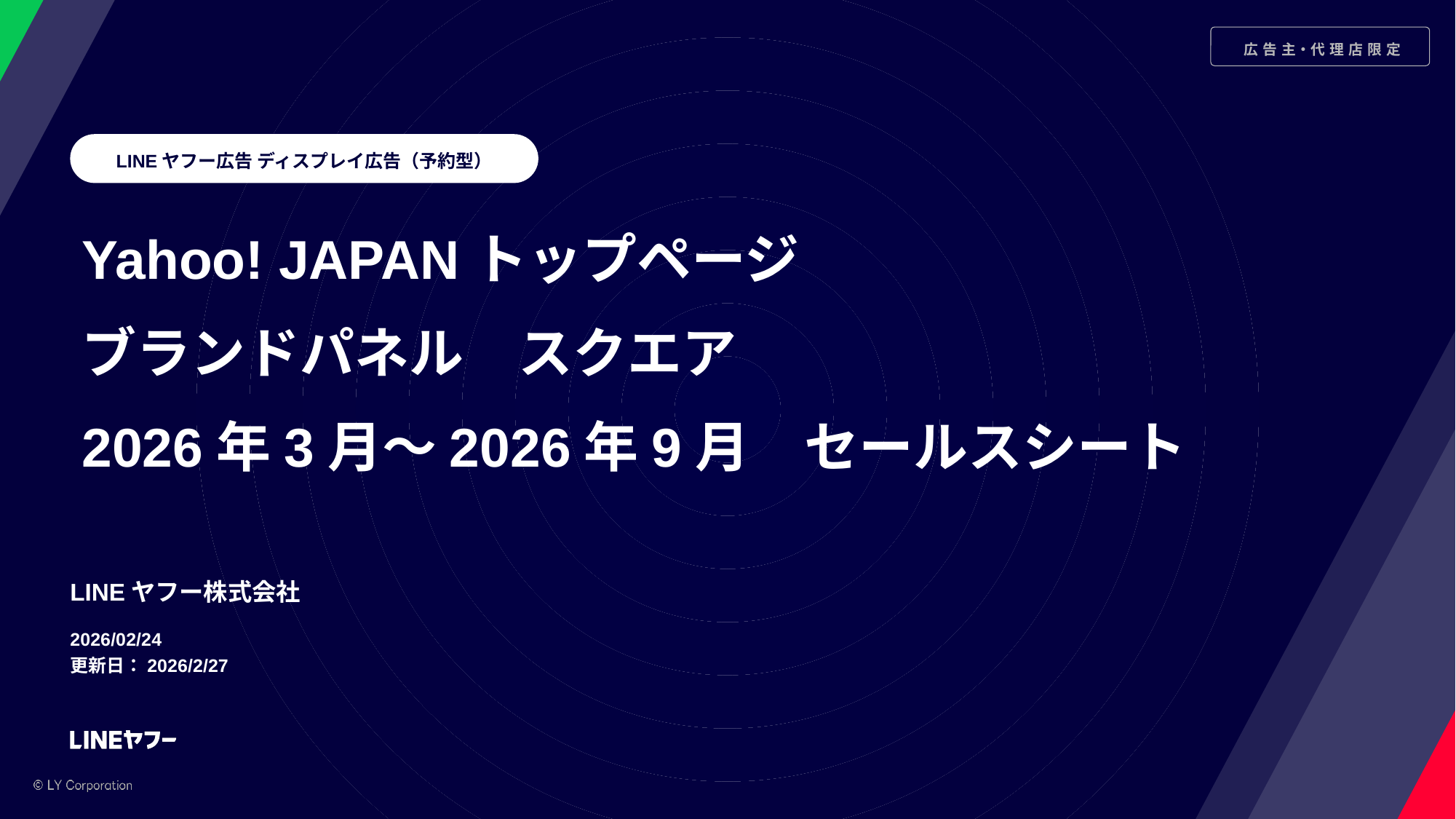

LINEヤフー広告 ディスプレイ広告（予約型）
Yahoo! JAPANトップページ
ブランドパネル　スクエア
2026年3月～2026年9月　セールスシート
LINEヤフー株式会社
2026/02/24
更新日：2026/2/27